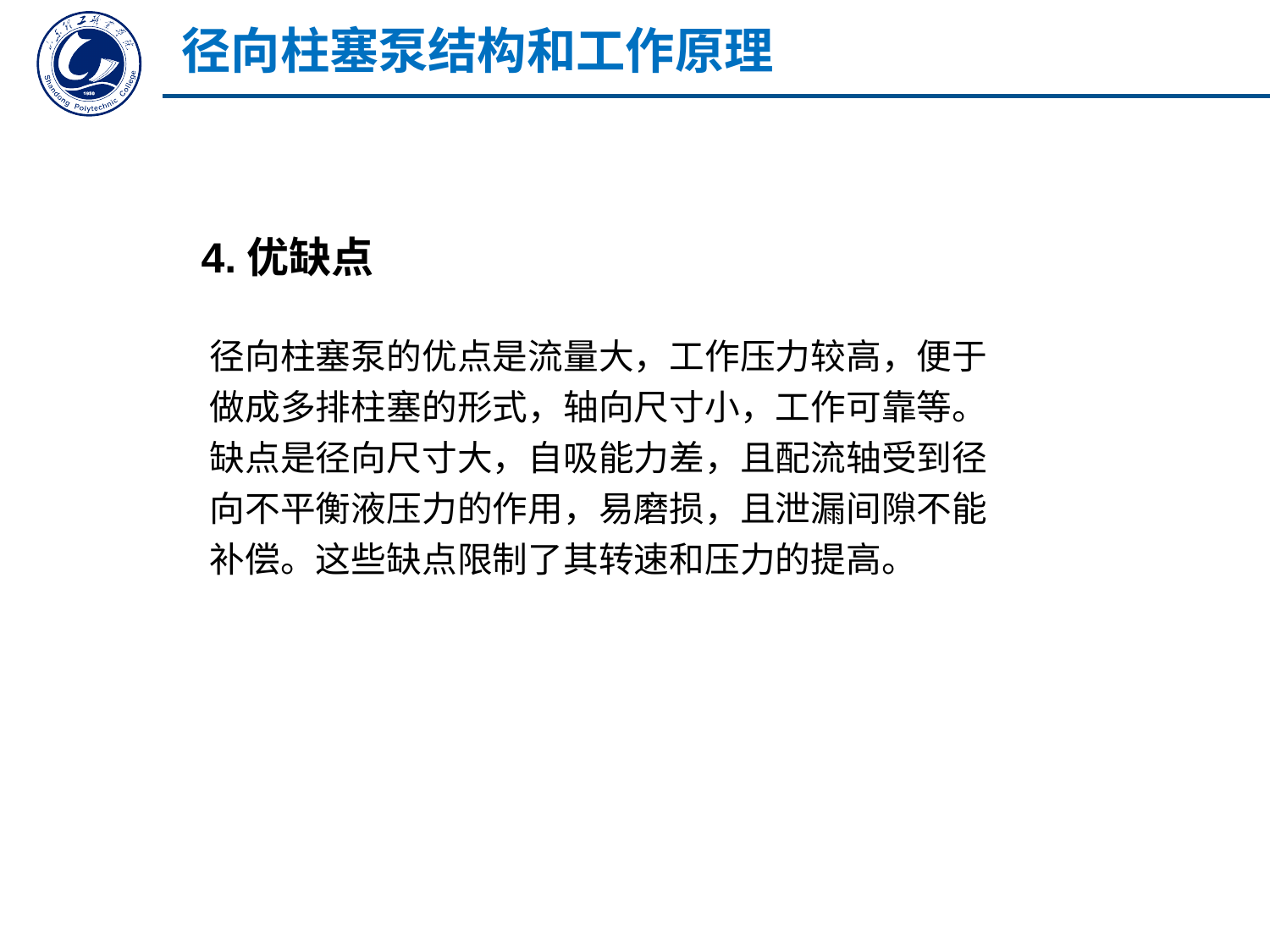

径向柱塞泵结构和工作原理
4.优缺点
径向柱塞泵的优点是流量大，工作压力较高，便于做成多排柱塞的形式，轴向尺寸小，工作可靠等。缺点是径向尺寸大，自吸能力差，且配流轴受到径向不平衡液压力的作用，易磨损，且泄漏间隙不能补偿。这些缺点限制了其转速和压力的提高。